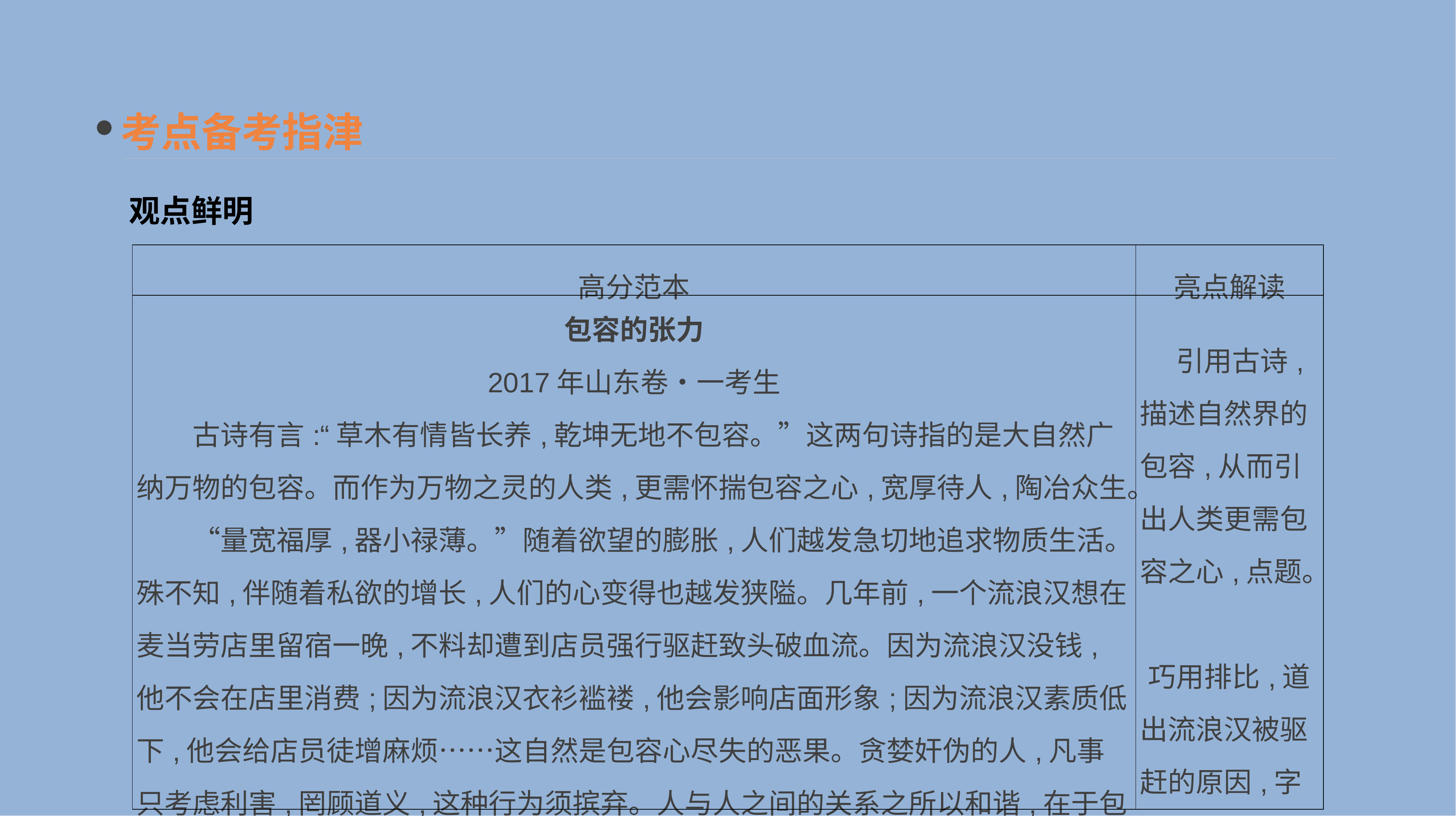

考点备考指津

观点鲜明
| 高分范本 | 亮点解读 |
| --- | --- |
| 包容的张力 2017年山东卷•一考生 　　古诗有言:“草木有情皆长养,乾坤无地不包容。”这两句诗指的是大自然广纳万物的包容。而作为万物之灵的人类,更需怀揣包容之心,宽厚待人,陶冶众生。 　　“量宽福厚,器小禄薄。”随着欲望的膨胀,人们越发急切地追求物质生活。殊不知,伴随着私欲的增长,人们的心变得也越发狭隘。几年前,一个流浪汉想在麦当劳店里留宿一晚,不料却遭到店员强行驱赶致头破血流。因为流浪汉没钱,他不会在店里消费;因为流浪汉衣衫褴褛,他会影响店面形象;因为流浪汉素质低下,他会给店员徒增麻烦……这自然是包容心尽失的恶果。贪婪奸伪的人,凡事只考虑利害,罔顾道义,这种行为须摈弃。人与人之间的关系之所以和谐,在于包容,在于诚善。 | 引用古诗,描述自然界的包容,从而引出人类更需包容之心,点题。 　 巧用排比,道出流浪汉被驱赶的原因,字字锥心,引人深思。 |